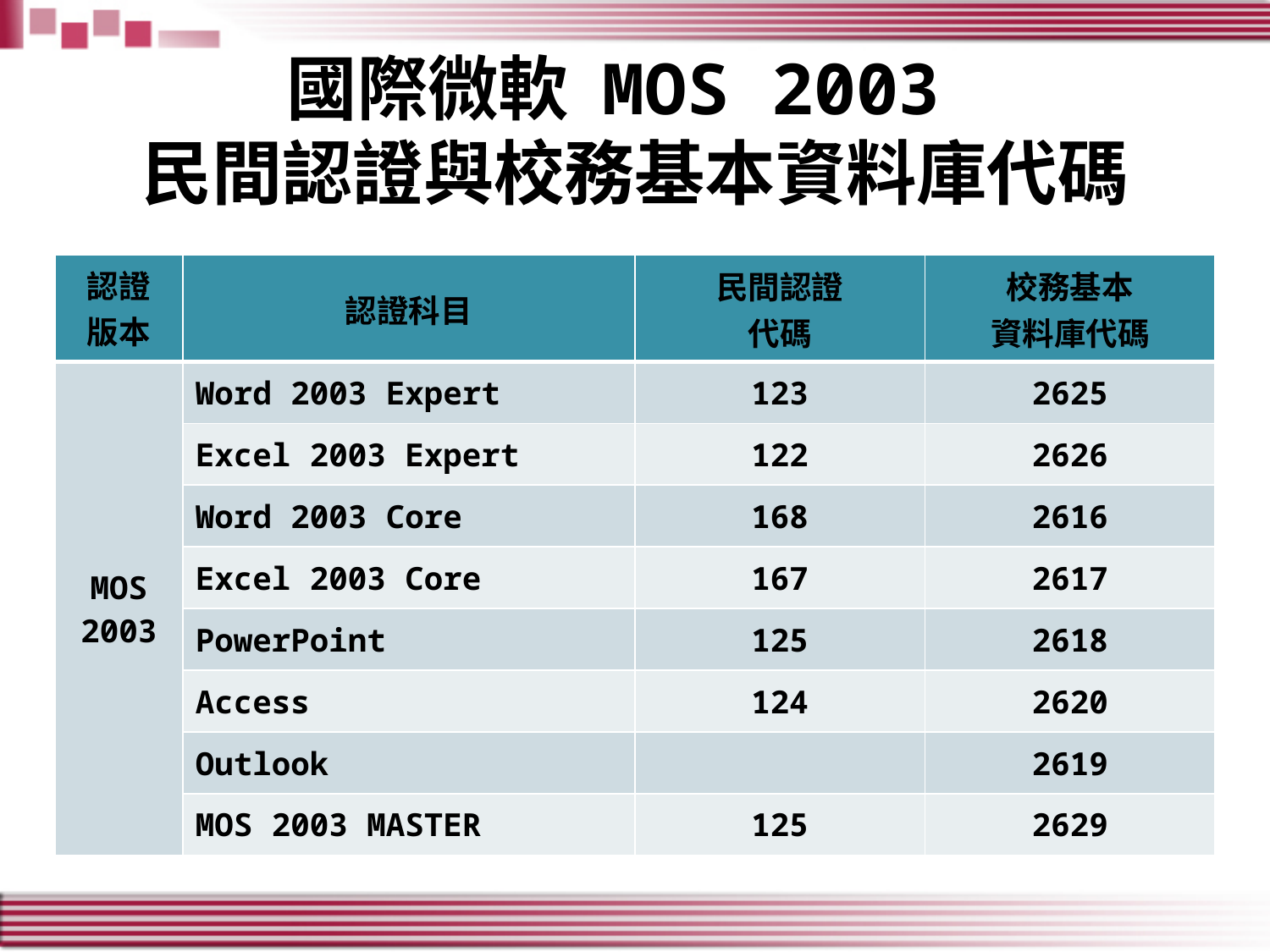

# 國際微軟 MOS 2003 民間認證與校務基本資料庫代碼
| 認證 版本 | 認證科目 | 民間認證 代碼 | 校務基本 資料庫代碼 |
| --- | --- | --- | --- |
| MOS 2003 | Word 2003 Expert | 123 | 2625 |
|  | Excel 2003 Expert | 122 | 2626 |
|  | Word 2003 Core | 168 | 2616 |
|  | Excel 2003 Core | 167 | 2617 |
|  | PowerPoint | 125 | 2618 |
|  | Access | 124 | 2620 |
|  | Outlook |  | 2619 |
|  | MOS 2003 MASTER | 125 | 2629 |